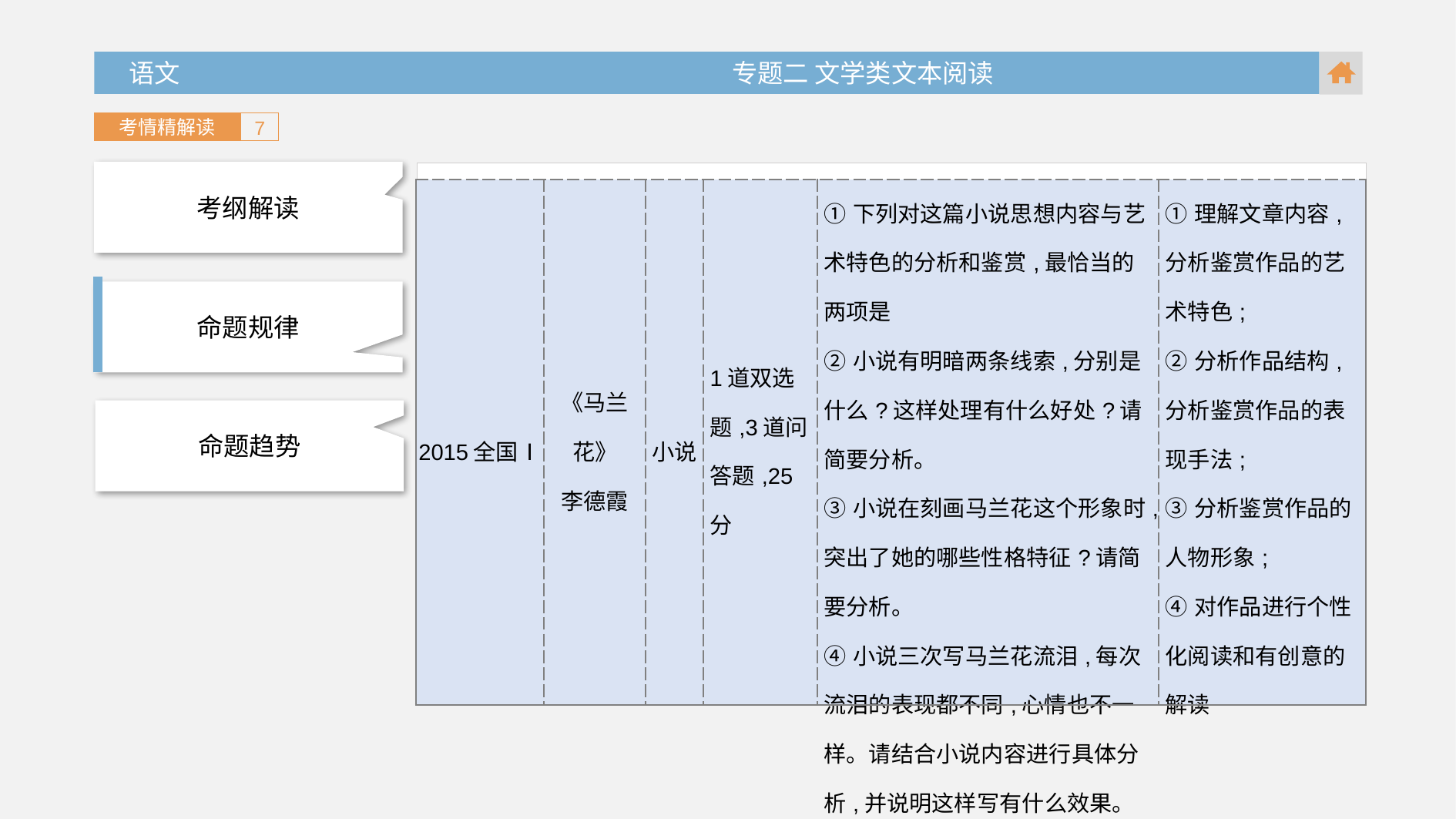

语文                                                                                                专题二 文学类文本阅读

考情精解读
7

考纲解读

| 2015全国Ⅰ | 《马兰花》 李德霞 | 小说 | 1道双选题,3道问答题,25分 | ①下列对这篇小说思想内容与艺术特色的分析和鉴赏,最恰当的两项是 ②小说有明暗两条线索,分别是什么?这样处理有什么好处?请简要分析。 ③小说在刻画马兰花这个形象时,突出了她的哪些性格特征?请简要分析。 ④小说三次写马兰花流泪,每次流泪的表现都不同,心情也不一样。请结合小说内容进行具体分析,并说明这样写有什么效果。 | ①理解文章内容,分析鉴赏作品的艺术特色; ②分析作品结构,分析鉴赏作品的表现手法; ③分析鉴赏作品的人物形象; ④对作品进行个性化阅读和有创意的解读 |
| --- | --- | --- | --- | --- | --- |
命题规律
命题趋势